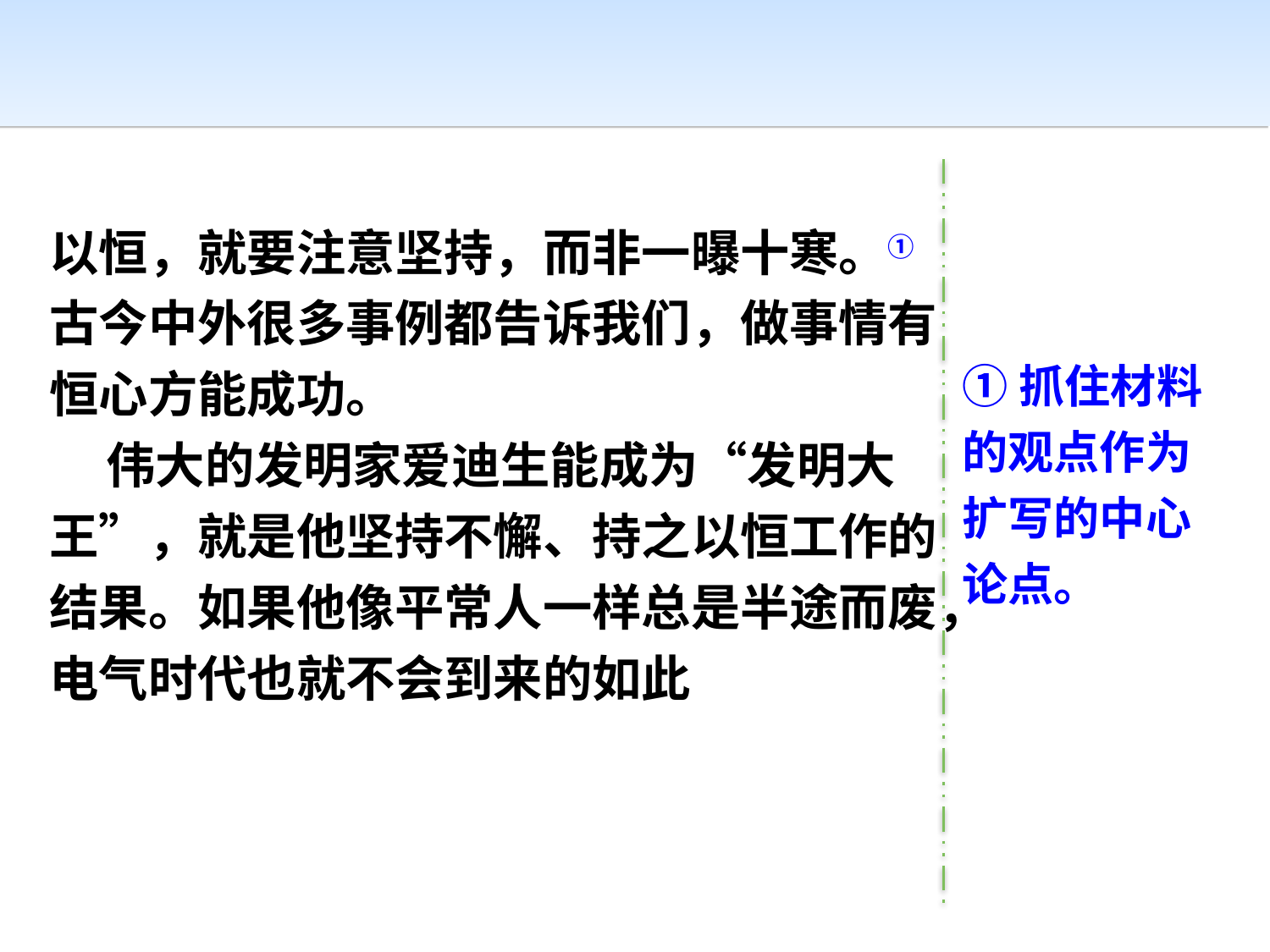

以恒，就要注意坚持，而非一曝十寒。①古今中外很多事例都告诉我们，做事情有恒心方能成功。
    伟大的发明家爱迪生能成为“发明大王”，就是他坚持不懈、持之以恒工作的结果。如果他像平常人一样总是半途而废，电气时代也就不会到来的如此
①抓住材料的观点作为扩写的中心论点。